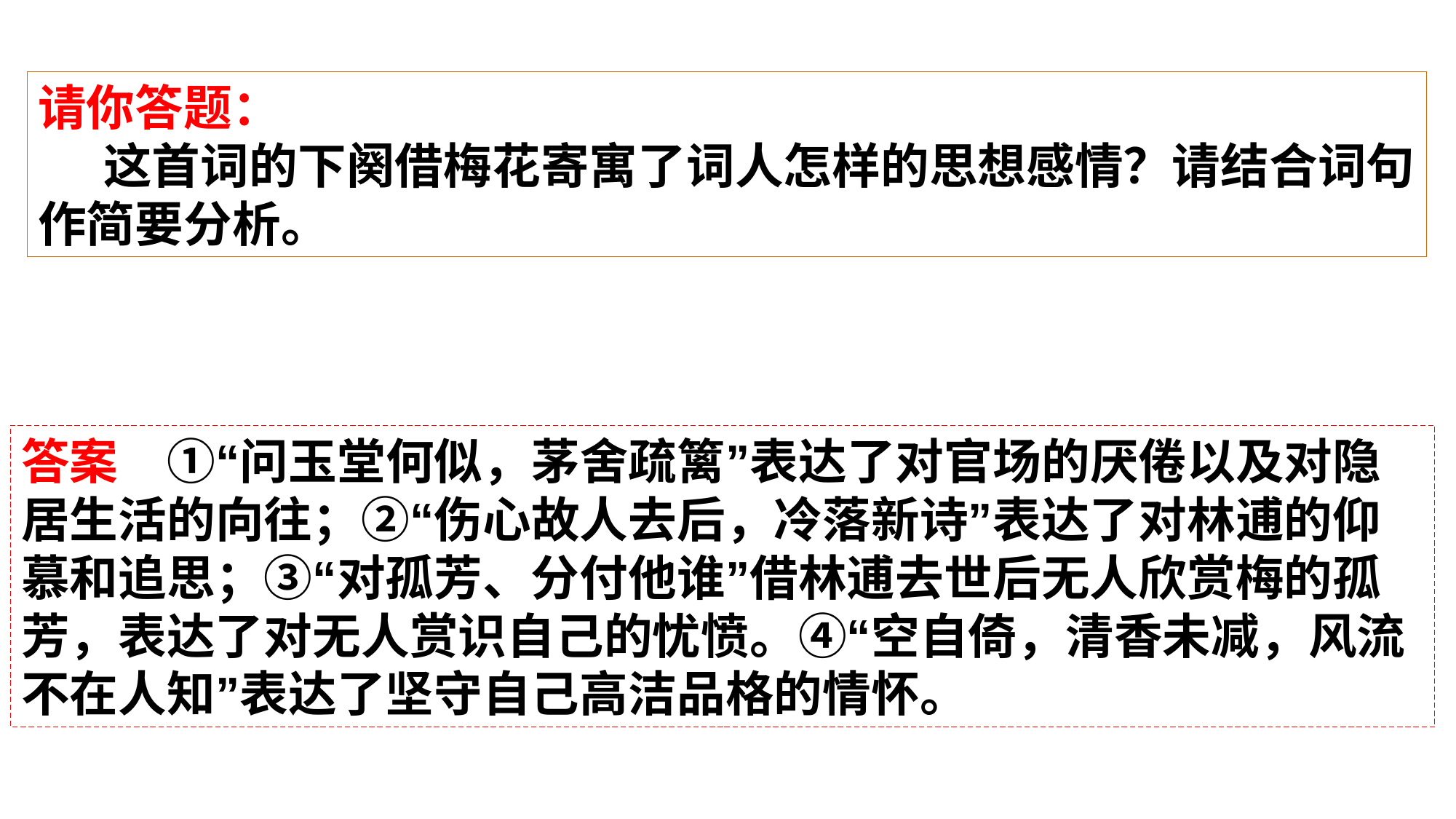

请你答题：
    这首词的下阕借梅花寄寓了词人怎样的思想感情？请结合词句作简要分析。
答案　①“问玉堂何似，茅舍疏篱”表达了对官场的厌倦以及对隐居生活的向往；②“伤心故人去后，冷落新诗”表达了对林逋的仰慕和追思；③“对孤芳、分付他谁”借林逋去世后无人欣赏梅的孤芳，表达了对无人赏识自己的忧愤。④“空自倚，清香未减，风流不在人知”表达了坚守自己高洁品格的情怀。